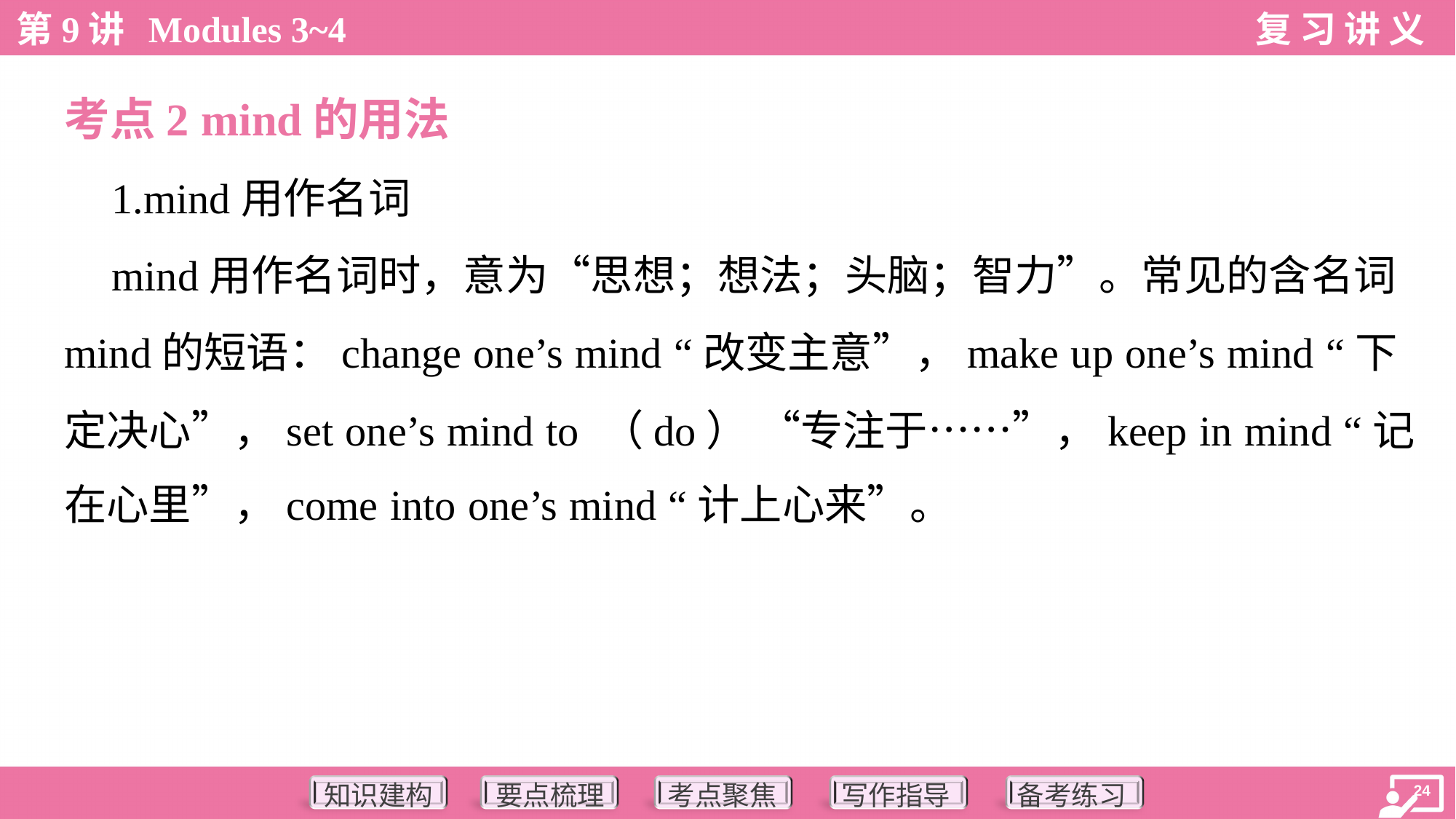

考点2 mind的用法
    1.mind用作名词
    mind用作名词时，意为“思想；想法；头脑；智力”。常见的含名词
mind的短语：change one’s mind “改变主意”，make up one’s mind “下
定决心”，set one’s mind to （do） “专注于……”，keep in mind “记
在心里”，come into one’s mind “计上心来”。